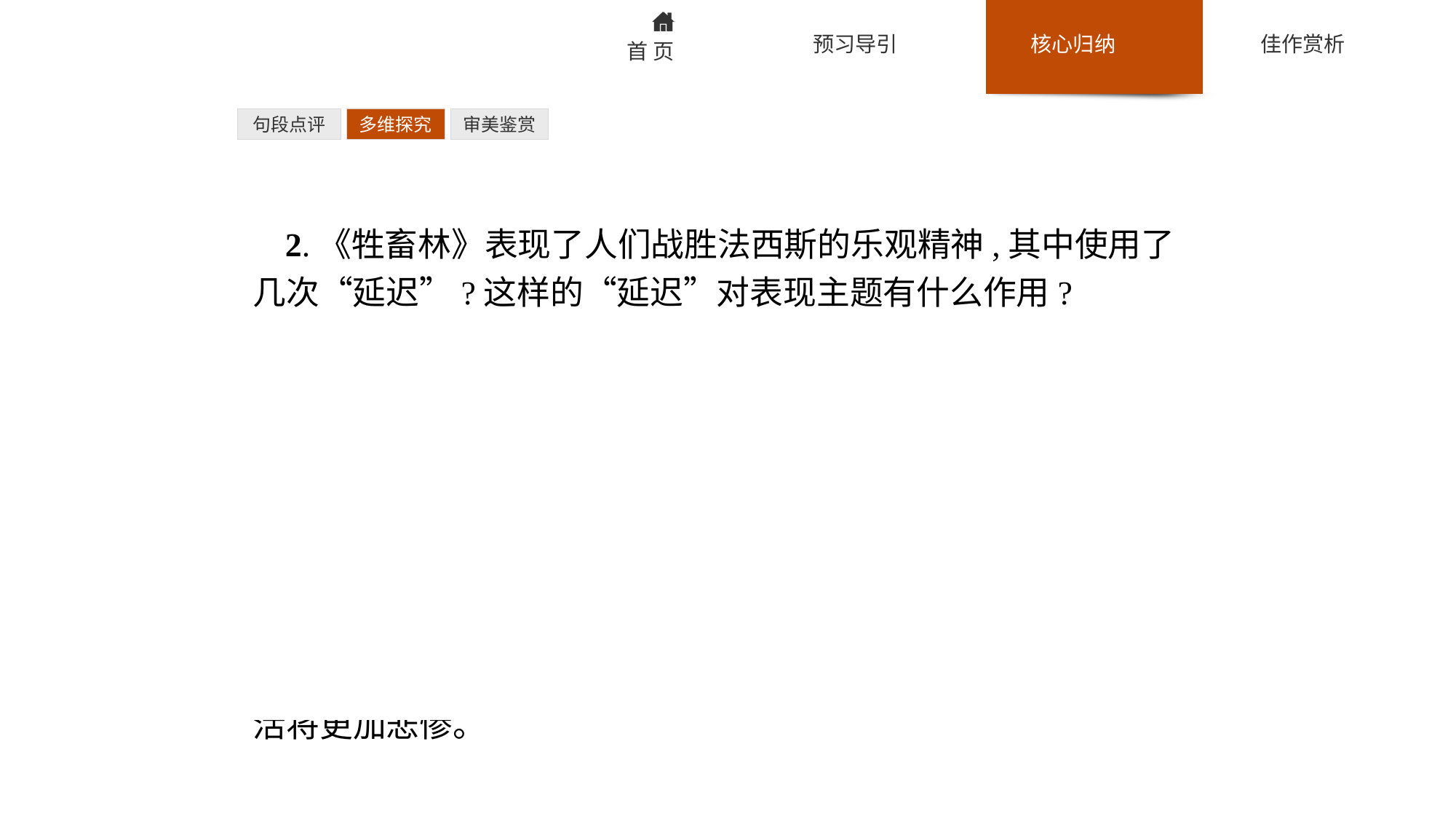

句段点评
多维探究
审美鉴赏
2.《牲畜林》表现了人们战胜法西斯的乐观精神,其中使用了几次“延迟”?这样的“延迟”对表现主题有什么作用?
提示:延迟法的使用,较大的有六次。各种牲畜接连出场,成为故事的真正主角。牲畜们在林子中间跑啊,跳啊,仿佛这是一场盛大的狂欢节。正是这种欢乐的景象所蕴含的精神,把严酷的战争这一“历史真实”融合到自然和谐的“文学真实”中来。战争的严酷性也从中显露出来。朱阿一想到他在世上唯一的财产“花大姐”要被带走,便不寒而栗。同样,那头粉红色的小猪是那两个小孩的唯一财产。那只“光秃秃没剩几根毛的母鸡”也是老太婆吉鲁米娜唯一的财产,她本来就已十分穷困,一旦失去这点财产,生活将更加悲惨。